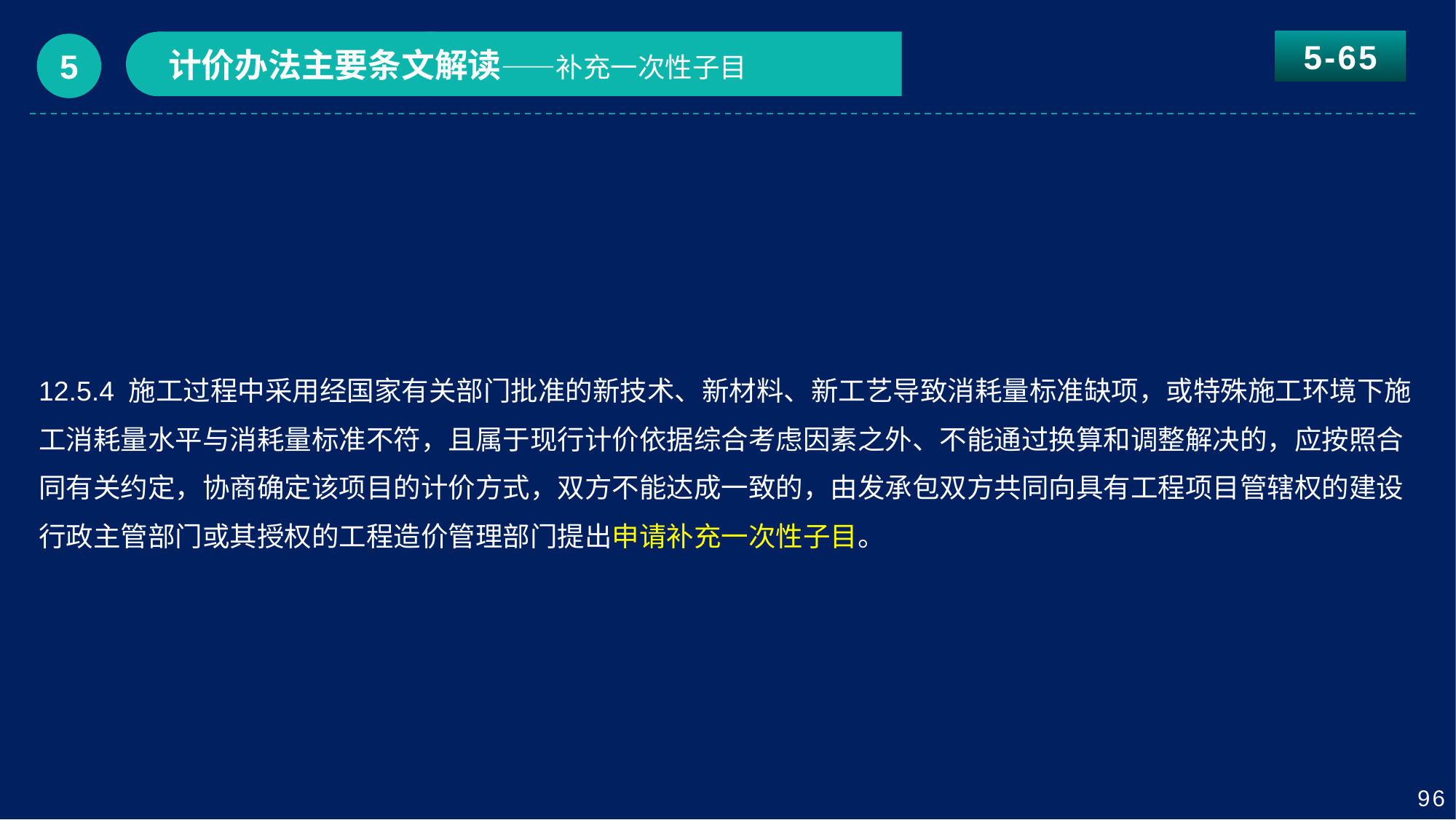

5-65
计价办法主要条文解读——补充一次性子目

5
12.5.4 施工过程中采用经国家有关部门批准的新技术、新材料、新工艺导致消耗量标准缺项，或特殊施工环境下施工消耗量水平与消耗量标准不符，且属于现行计价依据综合考虑因素之外、不能通过换算和调整解决的，应按照合同有关约定，协商确定该项目的计价方式，双方不能达成一致的，由发承包双方共同向具有工程项目管辖权的建设行政主管部门或其授权的工程造价管理部门提出申请补充一次性子目。
96